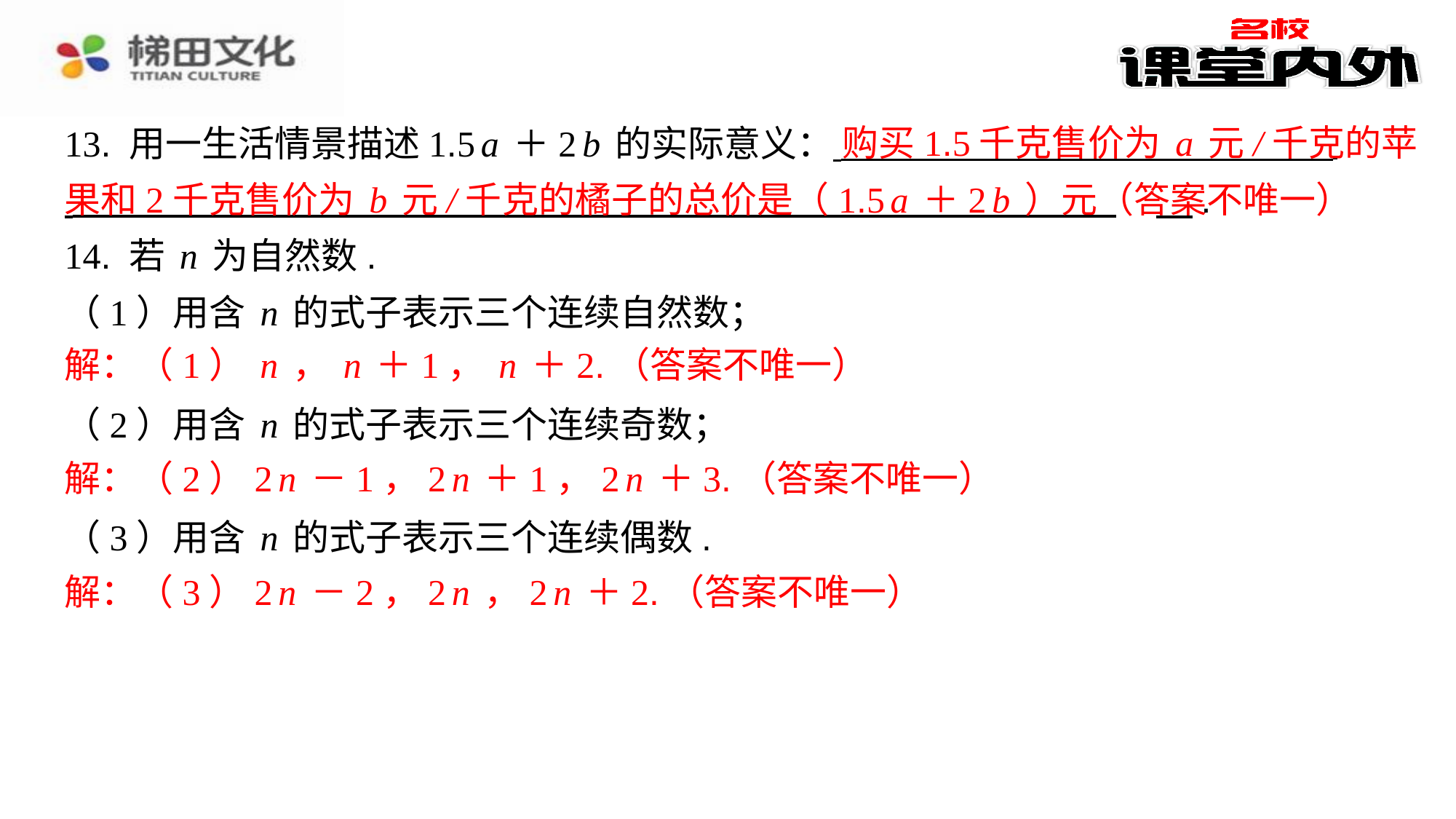

​　购买1.5千克售价为a元/千克的苹
13. 用一生活情景描述1.5a＋2b的实际意义：                                                                           ⁠
                                                                                                                                                            	　.
14. 若n为自然数.
（1）用含n的式子表示三个连续自然数；
解：（1）n，n＋1，n＋2.（答案不唯一）
（2）用含n的式子表示三个连续奇数；
解：（2）2n－1，2n＋1，2n＋3.（答案不唯一）
（3）用含n的式子表示三个连续偶数.
解：（3）2n－2，2n，2n＋2.（答案不唯一）
果和2千克售价为b元/千克的橘子的总价是（1.5a＋2b）元（答案不唯一）
解：（1）n，n＋1，n＋2.（答案不唯一）
解：（2）2n－1，2n＋1，2n＋3.（答案不唯一）
解：（3）2n－2，2n，2n＋2.（答案不唯一）